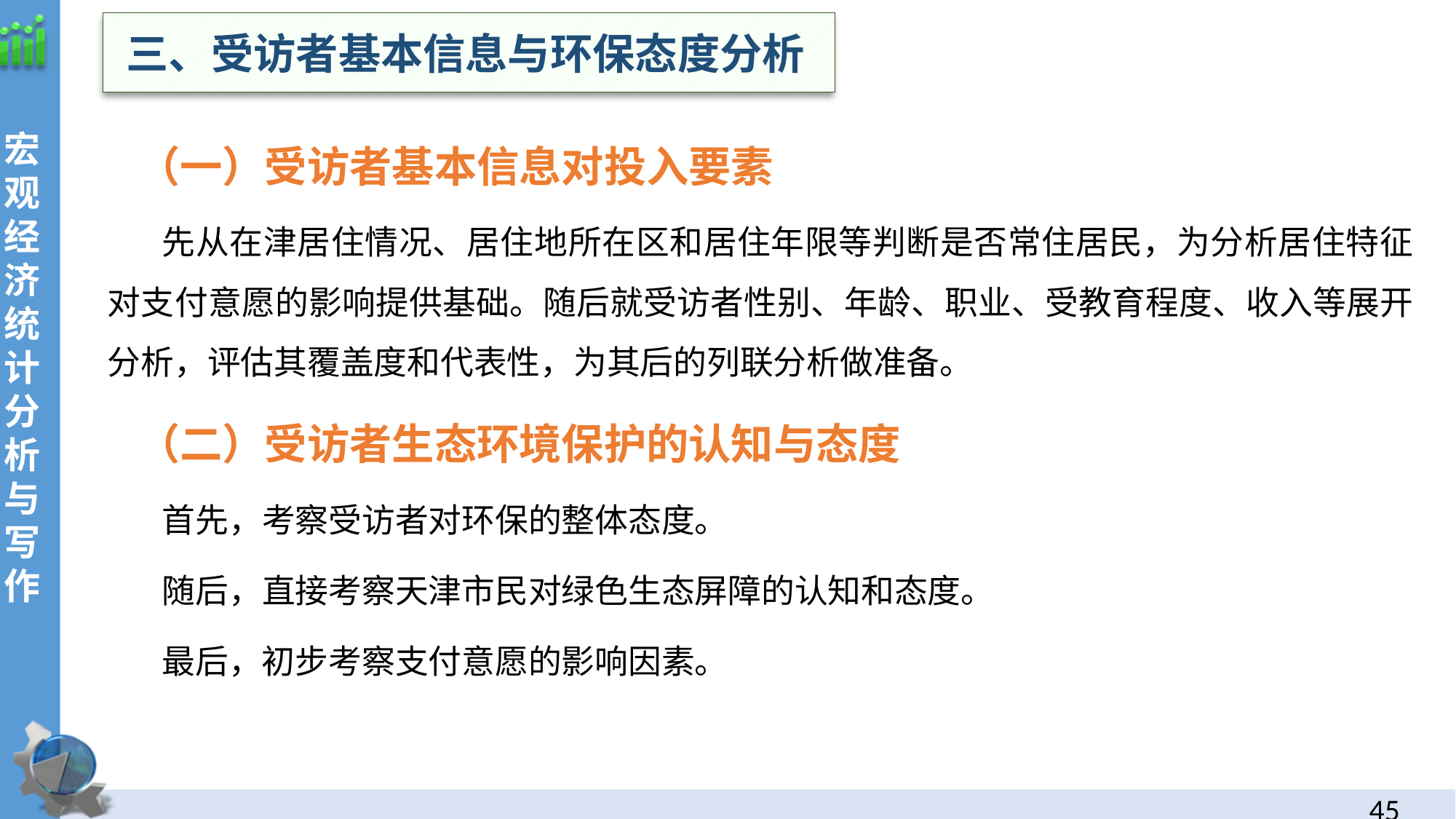

三、受访者基本信息与环保态度分析
宏观经济统计分析与写作

（一）受访者基本信息对投入要素
先从在津居住情况、居住地所在区和居住年限等判断是否常住居民，为分析居住特征对支付意愿的影响提供基础。随后就受访者性别、年龄、职业、受教育程度、收入等展开分析，评估其覆盖度和代表性，为其后的列联分析做准备。
（二）受访者生态环境保护的认知与态度
首先，考察受访者对环保的整体态度。
随后，直接考察天津市民对绿色生态屏障的认知和态度。
最后，初步考察支付意愿的影响因素。

45